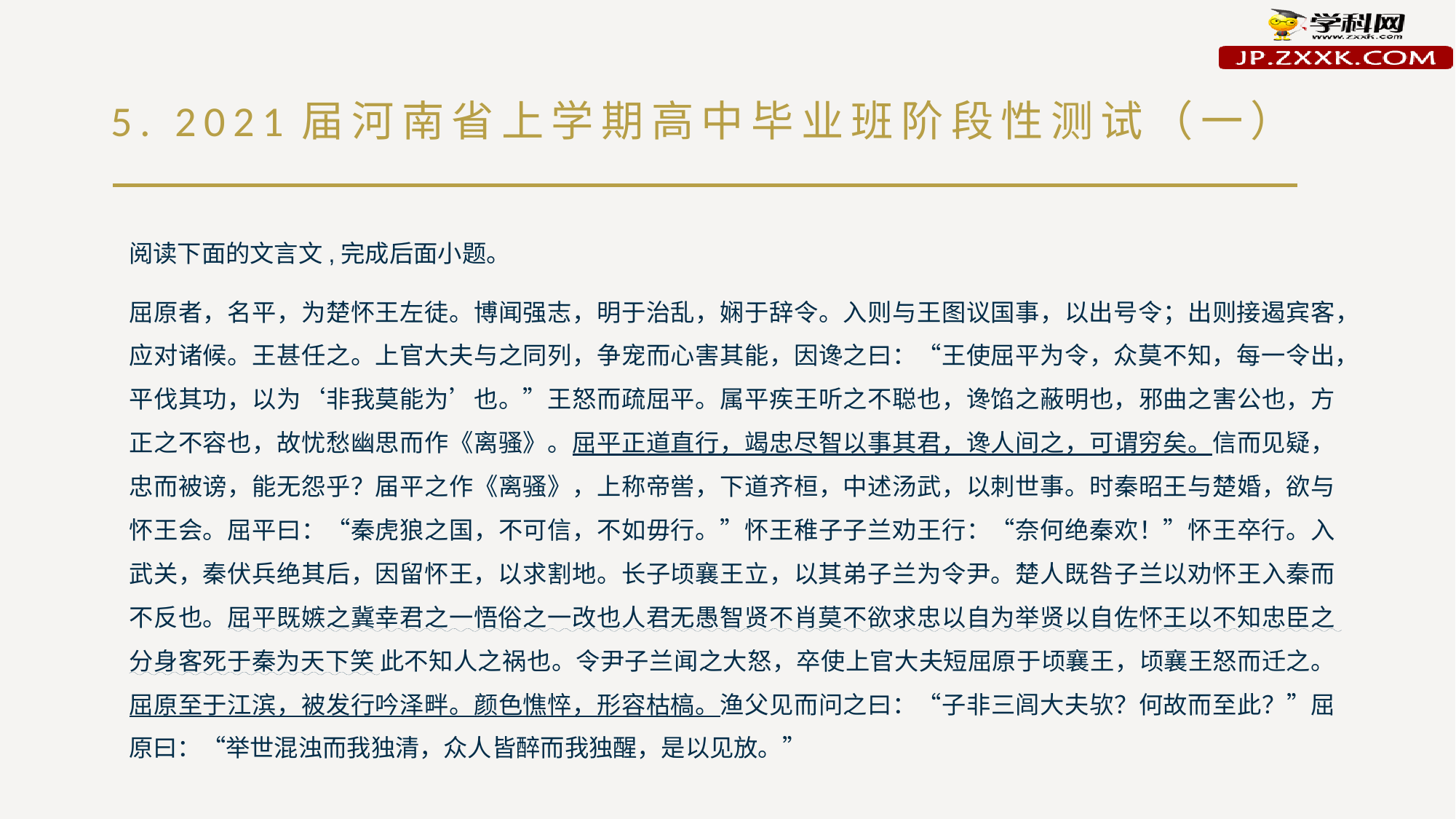

# 5. 2021届河南省上学期高中毕业班阶段性测试（一）
阅读下面的文言文,完成后面小题。
屈原者，名平，为楚怀王左徒。博闻强志，明于治乱，娴于辞令。入则与王图议国事，以出号令；出则接遏宾客，应对诸候。王甚任之。上官大夫与之同列，争宠而心害其能，因谗之曰：“王使屈平为令，众莫不知，每一令出，平伐其功，以为‘非我莫能为’也。”王怒而疏屈平。属平疾王听之不聪也，谗馅之蔽明也，邪曲之害公也，方正之不容也，故忧愁幽思而作《离骚》。屈平正道直行，竭忠尽智以事其君，谗人间之，可谓穷矣。信而见疑，忠而被谤，能无怨乎？届平之作《离骚》，上称帝喾，下道齐桓，中述汤武，以刺世事。时秦昭王与楚婚，欲与怀王会。屈平曰：“秦虎狼之国，不可信，不如毋行。”怀王稚子子兰劝王行：“奈何绝秦欢！”怀王卒行。入武关，秦伏兵绝其后，因留怀王，以求割地。长子顷襄王立，以其弟子兰为令尹。楚人既咎子兰以劝怀王入秦而不反也。屈平既嫉之冀幸君之一悟俗之一改也人君无愚智贤不肖莫不欲求忠以自为举贤以自佐怀王以不知忠臣之分身客死于秦为天下笑 此不知人之祸也。令尹子兰闻之大怒，卒使上官大夫短屈原于顷襄王，顷襄王怒而迁之。屈原至于江滨，被发行吟泽畔。颜色憔悴，形容枯槁。渔父见而问之曰：“子非三闾大夫欤？何故而至此？”屈原曰：“举世混浊而我独清，众人皆醉而我独醒，是以见放。”